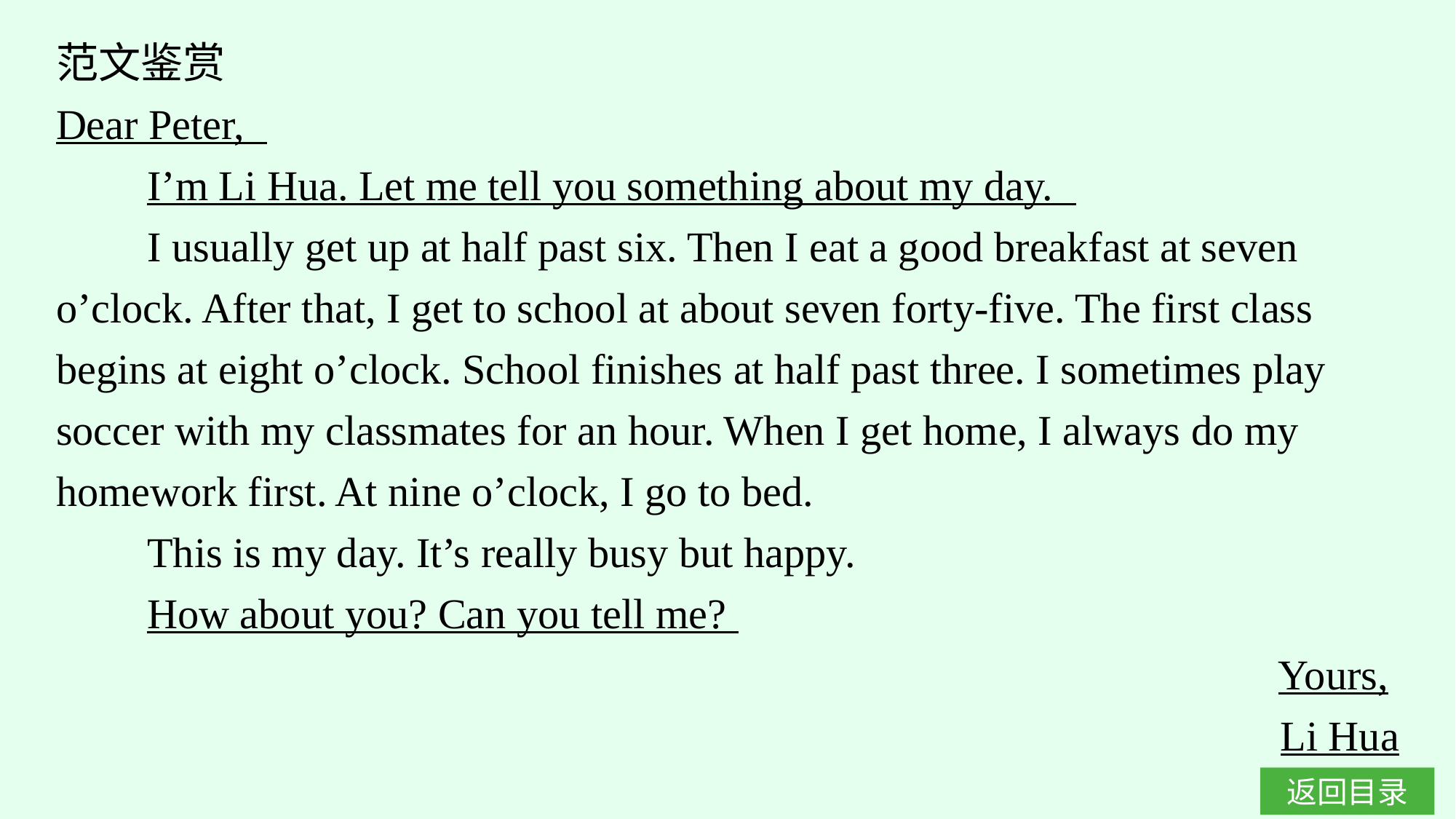

范文鉴赏
Dear Peter,
I’m Li Hua. Let me tell you something about my day.
I usually get up at half past six. Then I eat a good breakfast at seven o’clock. After that, I get to school at about seven forty-five. The first class begins at eight o’clock. School finishes at half past three. I sometimes play soccer with my classmates for an hour. When I get home, I always do my homework first. At nine o’clock, I go to bed.
This is my day. It’s really busy but happy.
How about you? Can you tell me?
Yours,
Li Hua